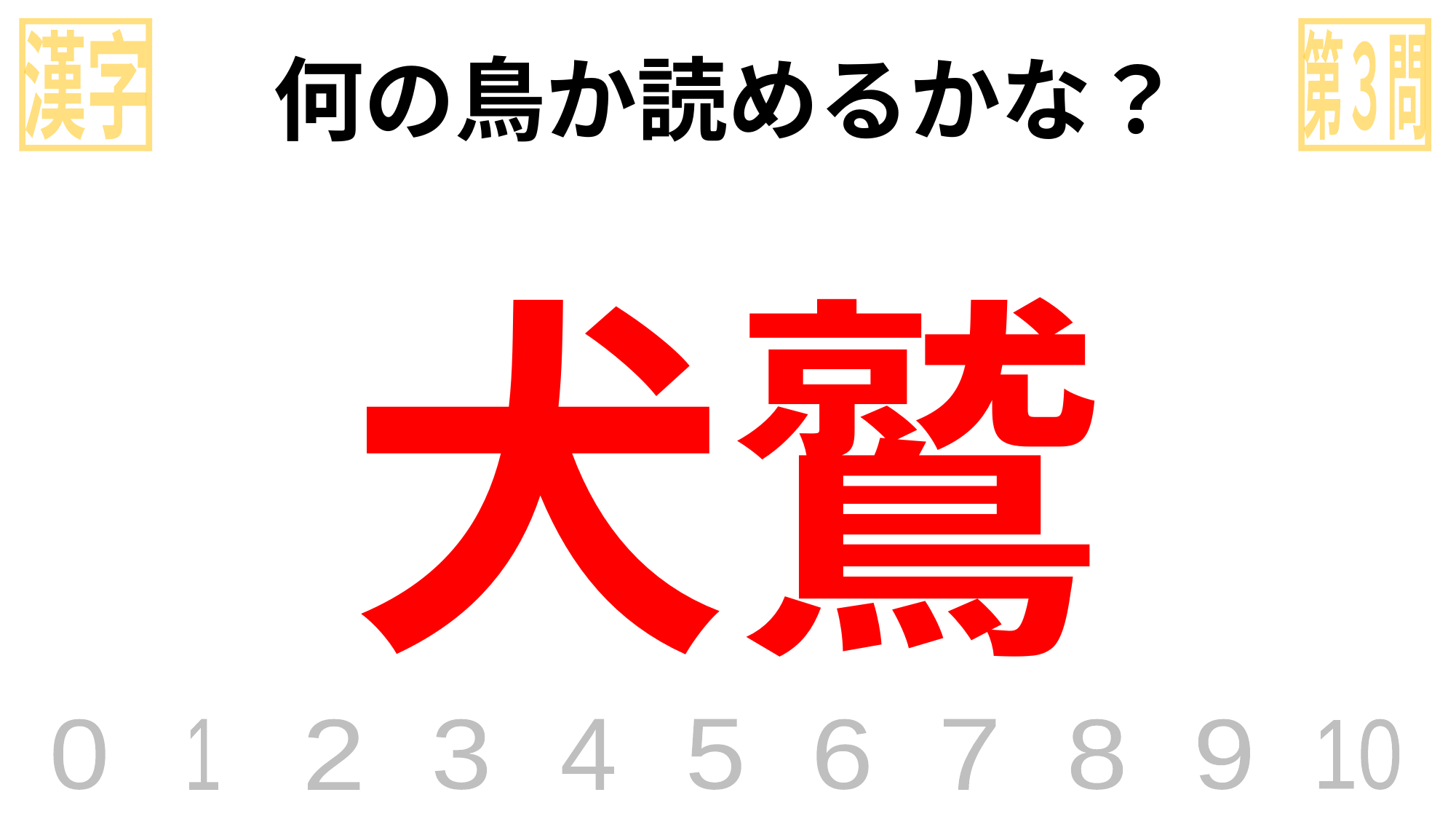

漢字

第３問
何の鳥か読めるかな？
犬鷲
0
1
2
3
4
5
6
7
8
9
10